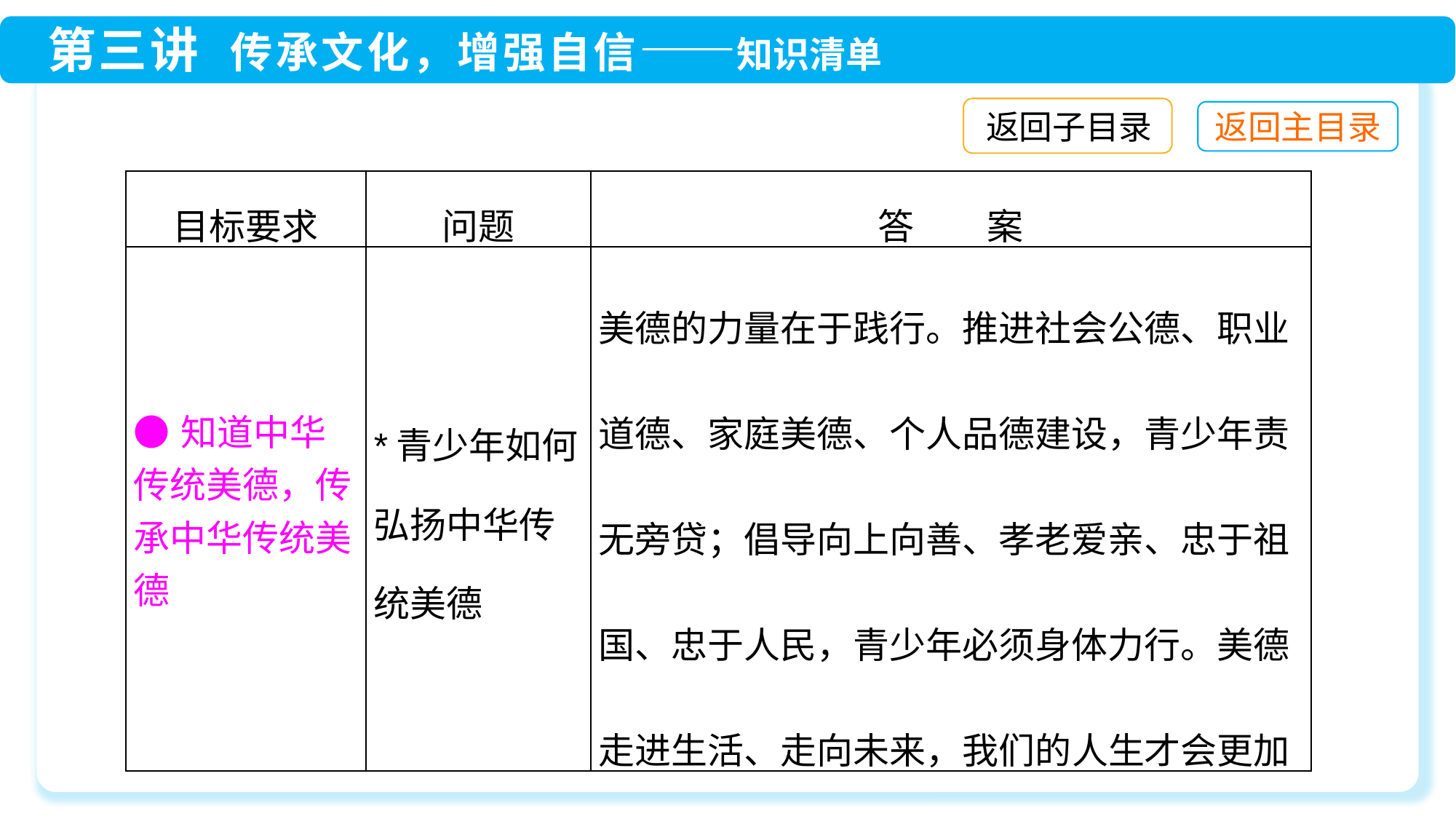

返回子目录
| 目标要求 | 问题 | 答　　案 |
| --- | --- | --- |
| ●知道中华传统美德，传承中华传统美德 | \*青少年如何弘扬中华传统美德 | 美德的力量在于践行。推进社会公德、职业道德、家庭美德、个人品德建设，青少年责无旁贷；倡导向上向善、孝老爱亲、忠于祖国、忠于人民，青少年必须身体力行。美德走进生活、走向未来，我们的人生才会更加美好、更加幸福 |